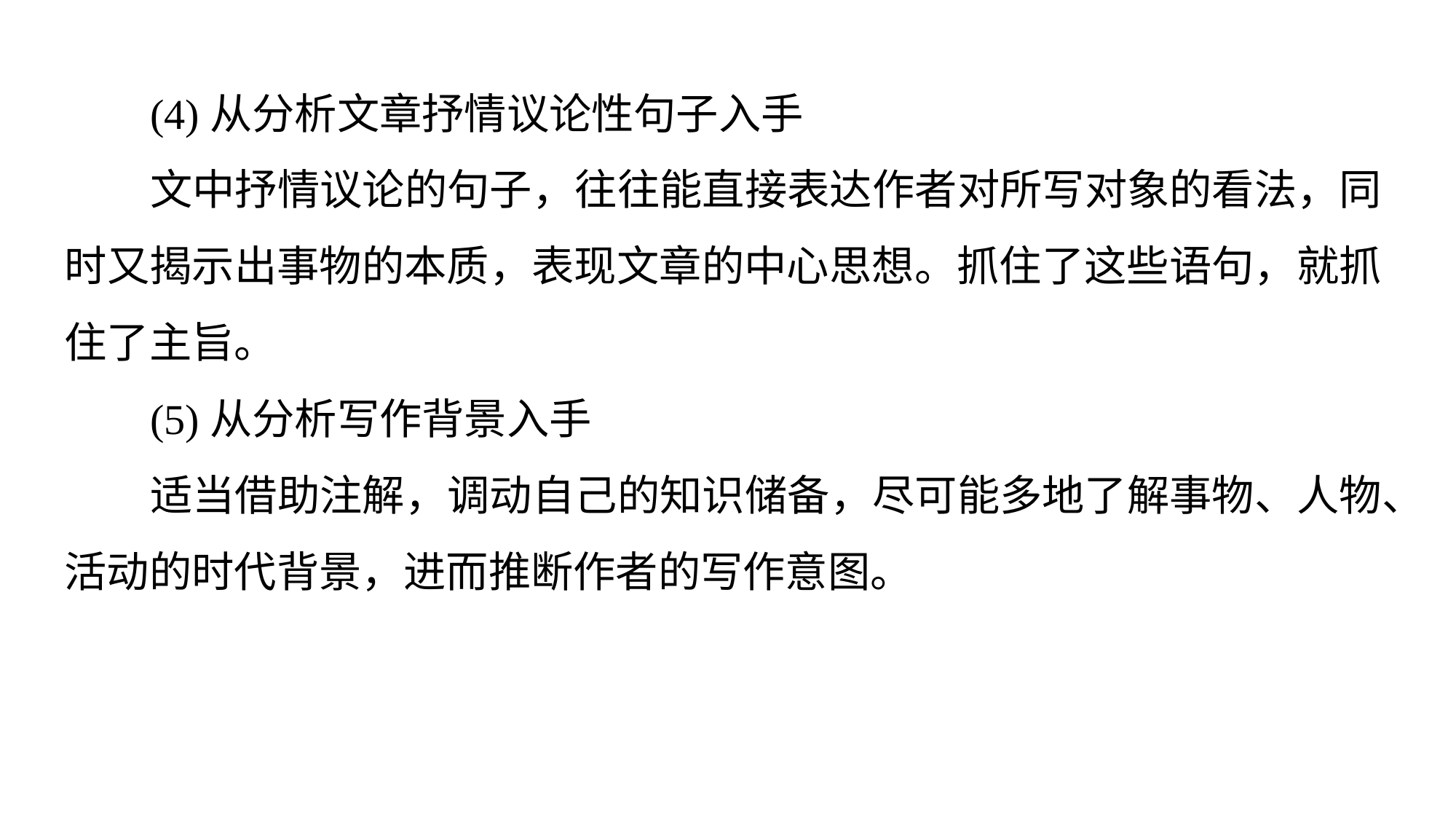

(4)从分析文章抒情议论性句子入手
文中抒情议论的句子，往往能直接表达作者对所写对象的看法，同时又揭示出事物的本质，表现文章的中心思想。抓住了这些语句，就抓住了主旨。
(5)从分析写作背景入手
适当借助注解，调动自己的知识储备，尽可能多地了解事物、人物、活动的时代背景，进而推断作者的写作意图。